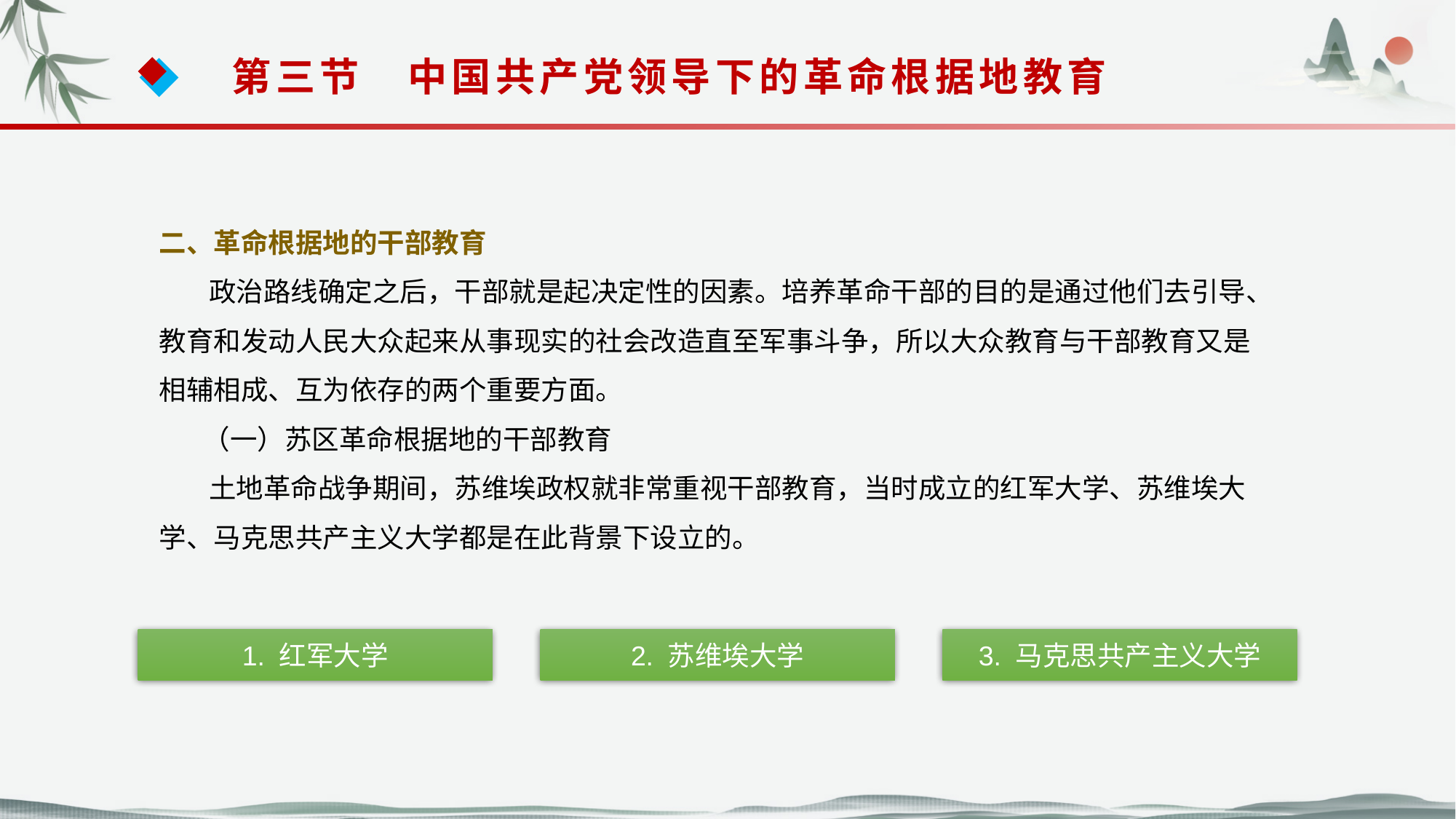

第三节　中国共产党领导下的革命根据地教育

二、革命根据地的干部教育
       政治路线确定之后，干部就是起决定性的因素。培养革命干部的目的是通过他们去引导、教育和发动人民大众起来从事现实的社会改造直至军事斗争，所以大众教育与干部教育又是相辅相成、互为依存的两个重要方面。
      （一）苏区革命根据地的干部教育
       土地革命战争期间，苏维埃政权就非常重视干部教育，当时成立的红军大学、苏维埃大
学、马克思共产主义大学都是在此背景下设立的。
1. 红军大学
2. 苏维埃大学
3. 马克思共产主义大学